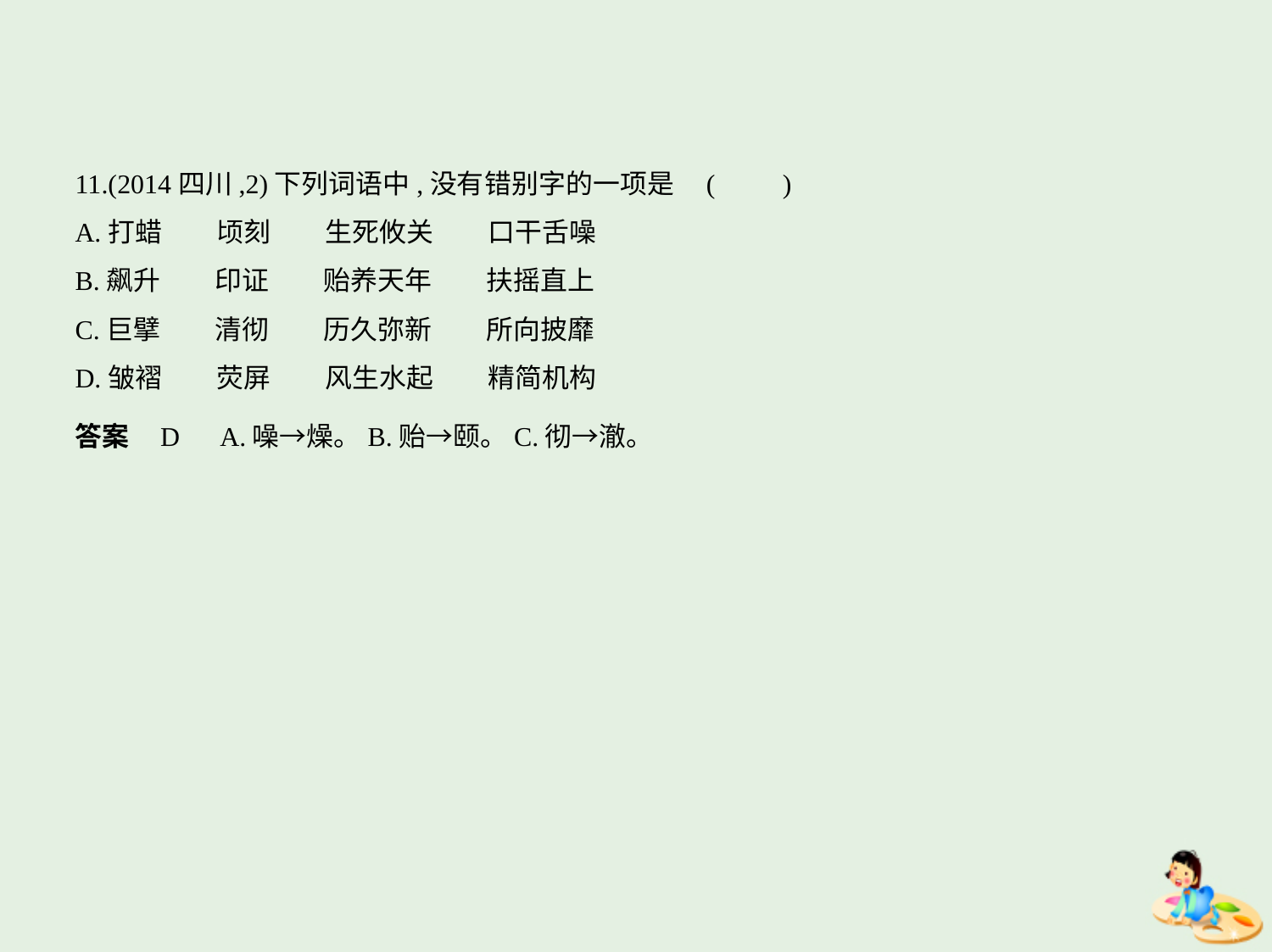

11.(2014四川,2)下列词语中,没有错别字的一项是 (　　)
A.打蜡　　顷刻　　生死攸关　　口干舌噪
B.飙升　　印证　　贻养天年　　扶摇直上
C.巨擘　　清彻　　历久弥新　　所向披靡
D.皱褶　　荧屏　　风生水起　　精简机构
答案    D　A.噪→燥。B.贻→颐。C.彻→澈。